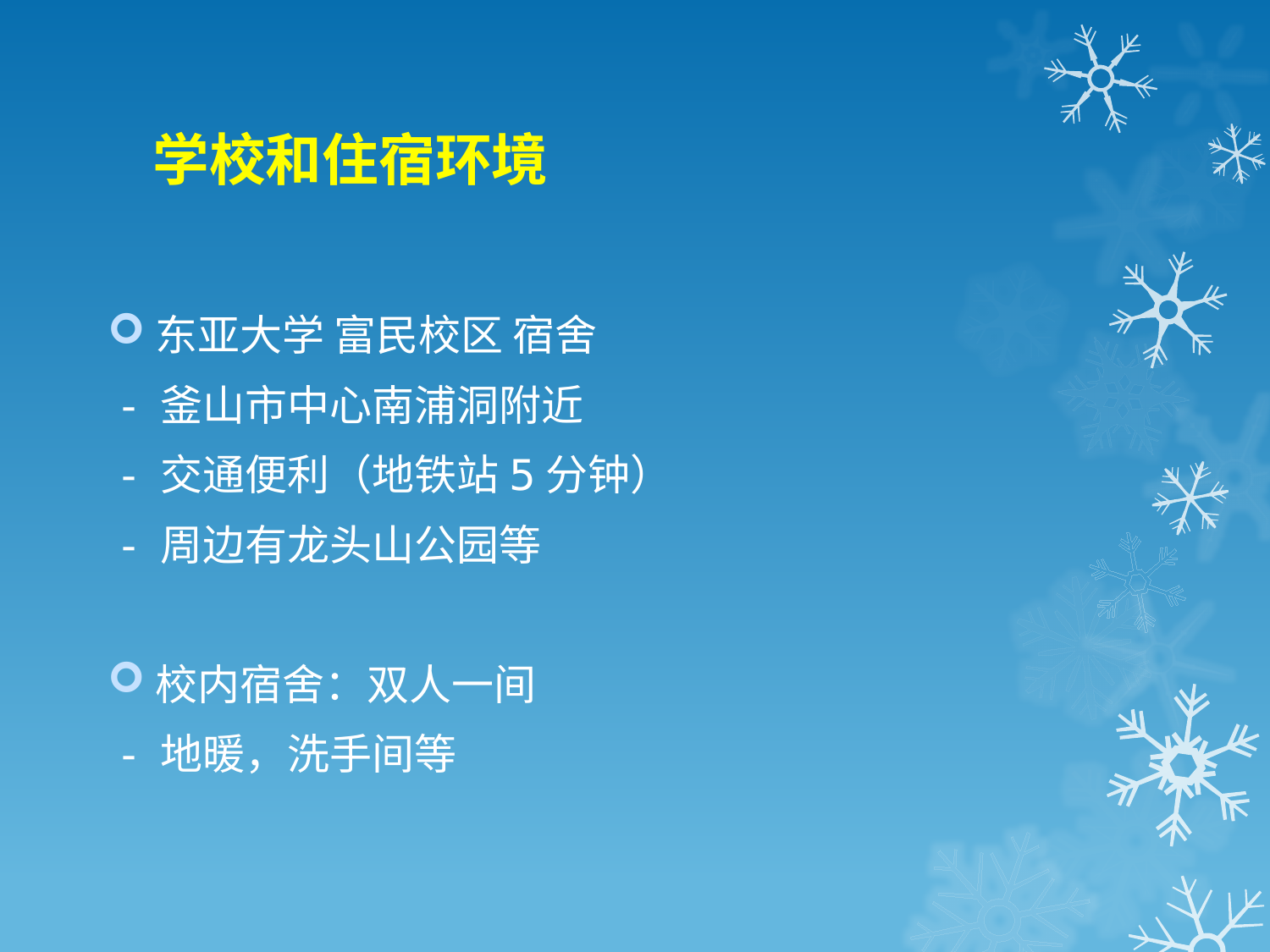

# 学校和住宿环境
东亚大学 富民校区 宿舍
 - 釜山市中心南浦洞附近
 - 交通便利（地铁站5分钟）
 - 周边有龙头山公园等

校内宿舍：双人一间
 - 地暖，洗手间等